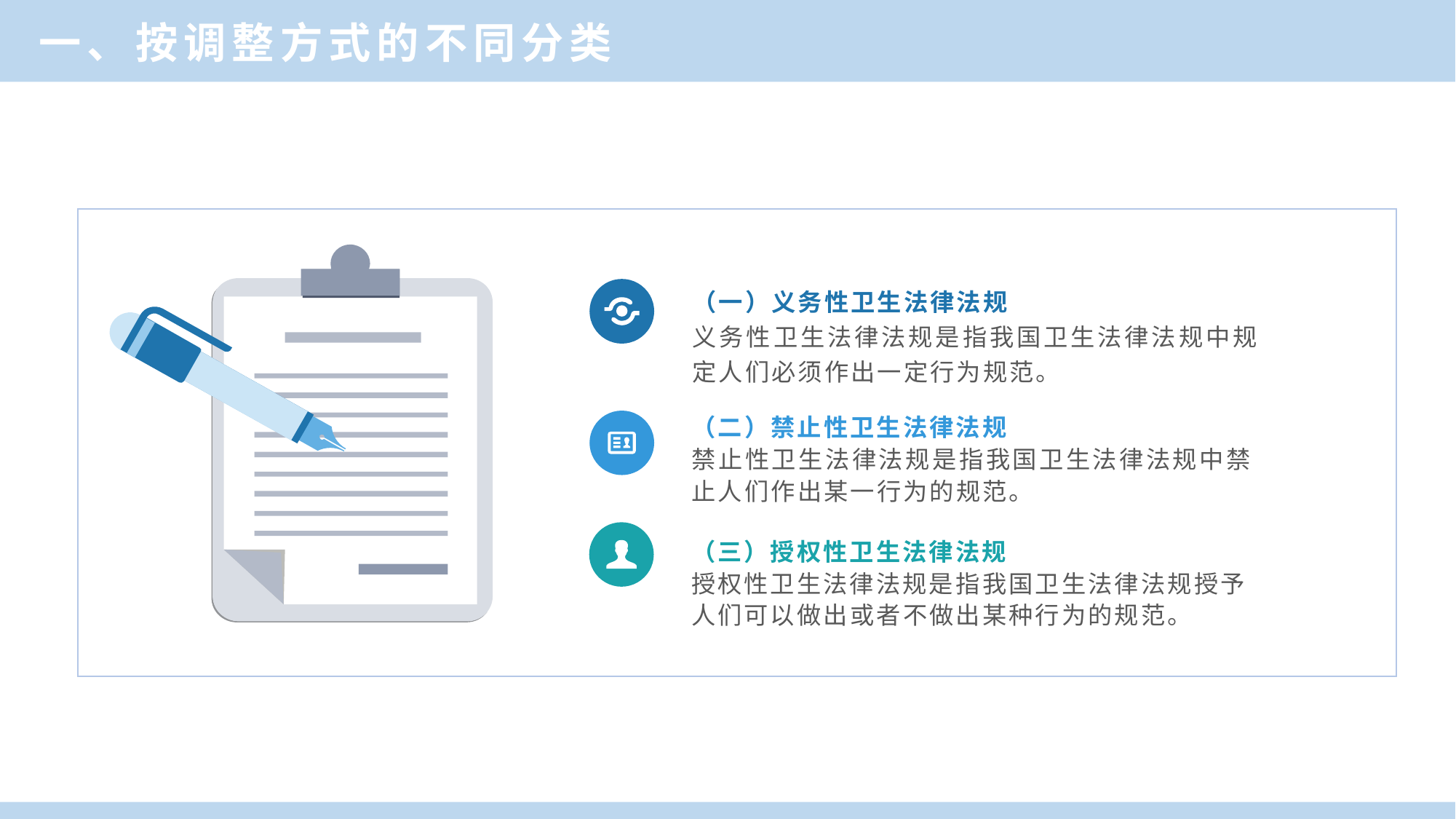

一、按调整方式的不同分类

（一）义务性卫生法律法规
义务性卫生法律法规是指我国卫生法律法规中规定人们必须作出一定行为规范。
（二）禁止性卫生法律法规
禁止性卫生法律法规是指我国卫生法律法规中禁止人们作出某一行为的规范。

（三）授权性卫生法律法规
授权性卫生法律法规是指我国卫生法律法规授予人们可以做出或者不做出某种行为的规范。